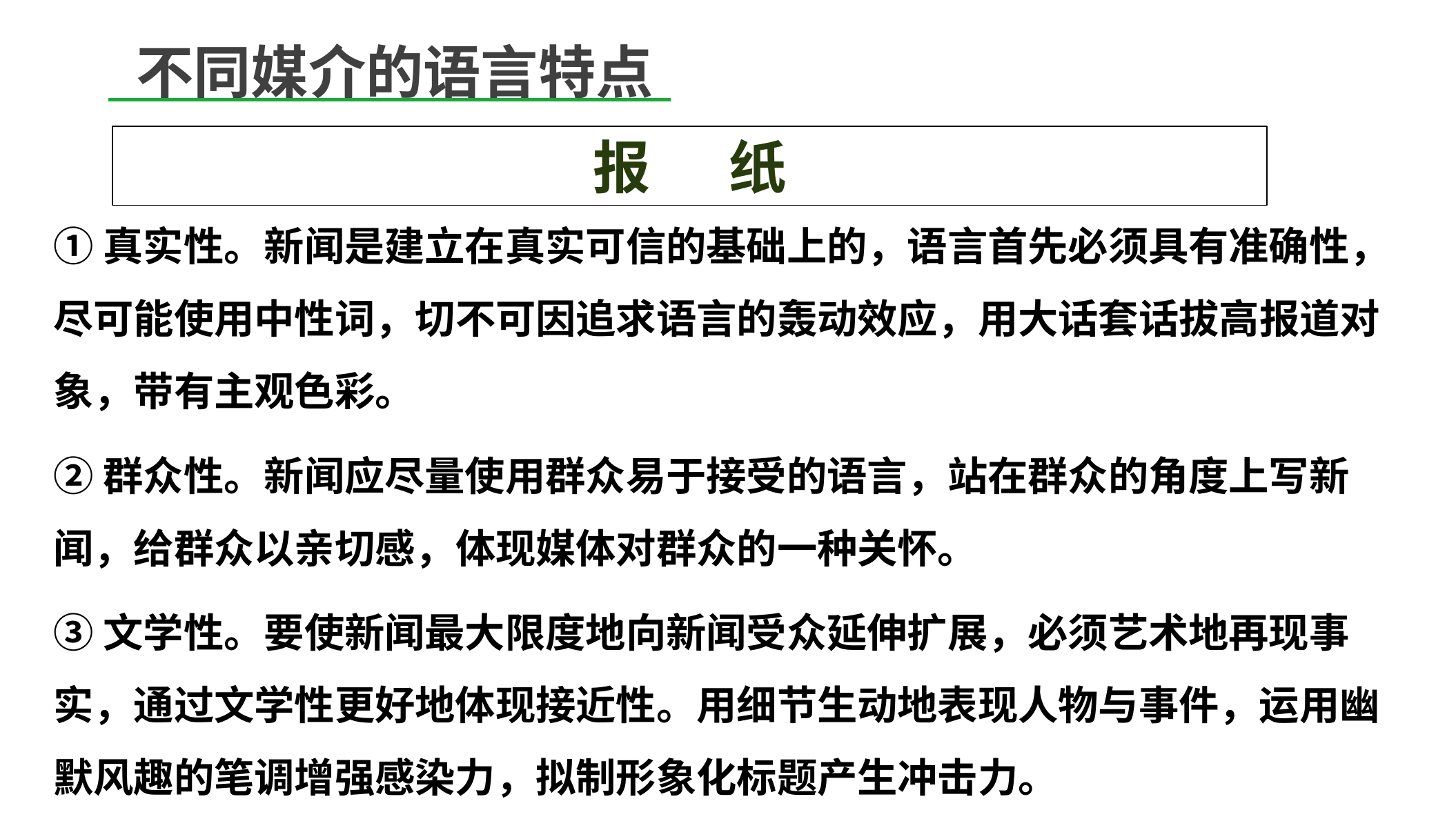

不同媒介的语言特点
报      纸
①真实性。新闻是建立在真实可信的基础上的，语言首先必须具有准确性，尽可能使用中性词，切不可因追求语言的轰动效应，用大话套话拔高报道对象，带有主观色彩。
②群众性。新闻应尽量使用群众易于接受的语言，站在群众的角度上写新闻，给群众以亲切感，体现媒体对群众的一种关怀。
③文学性。要使新闻最大限度地向新闻受众延伸扩展，必须艺术地再现事实，通过文学性更好地体现接近性。用细节生动地表现人物与事件，运用幽默风趣的笔调增强感染力，拟制形象化标题产生冲击力。